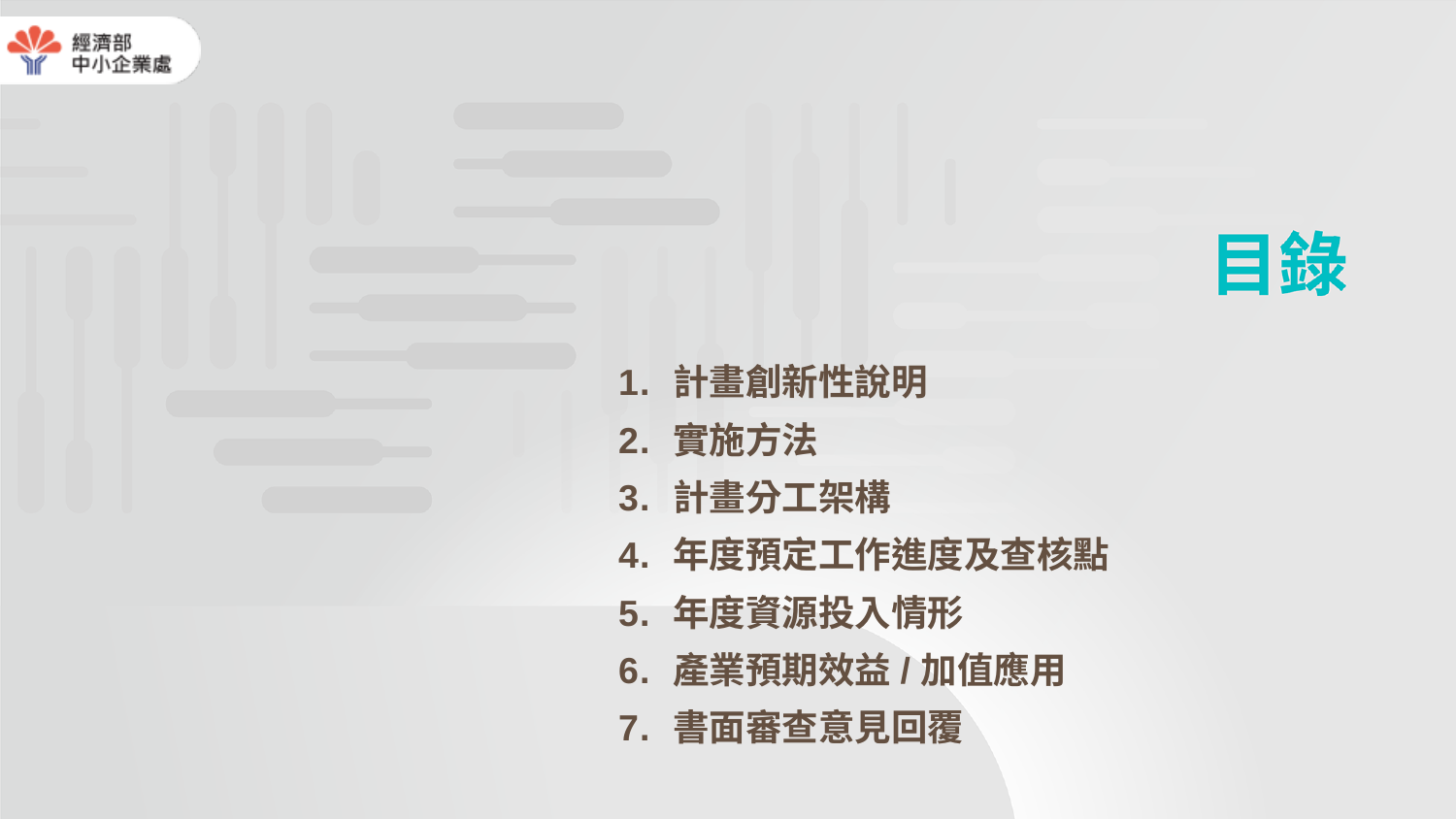

#

計畫創新性說明
實施方法
計畫分工架構
年度預定工作進度及查核點
年度資源投入情形
產業預期效益/加值應用
書面審查意見回覆